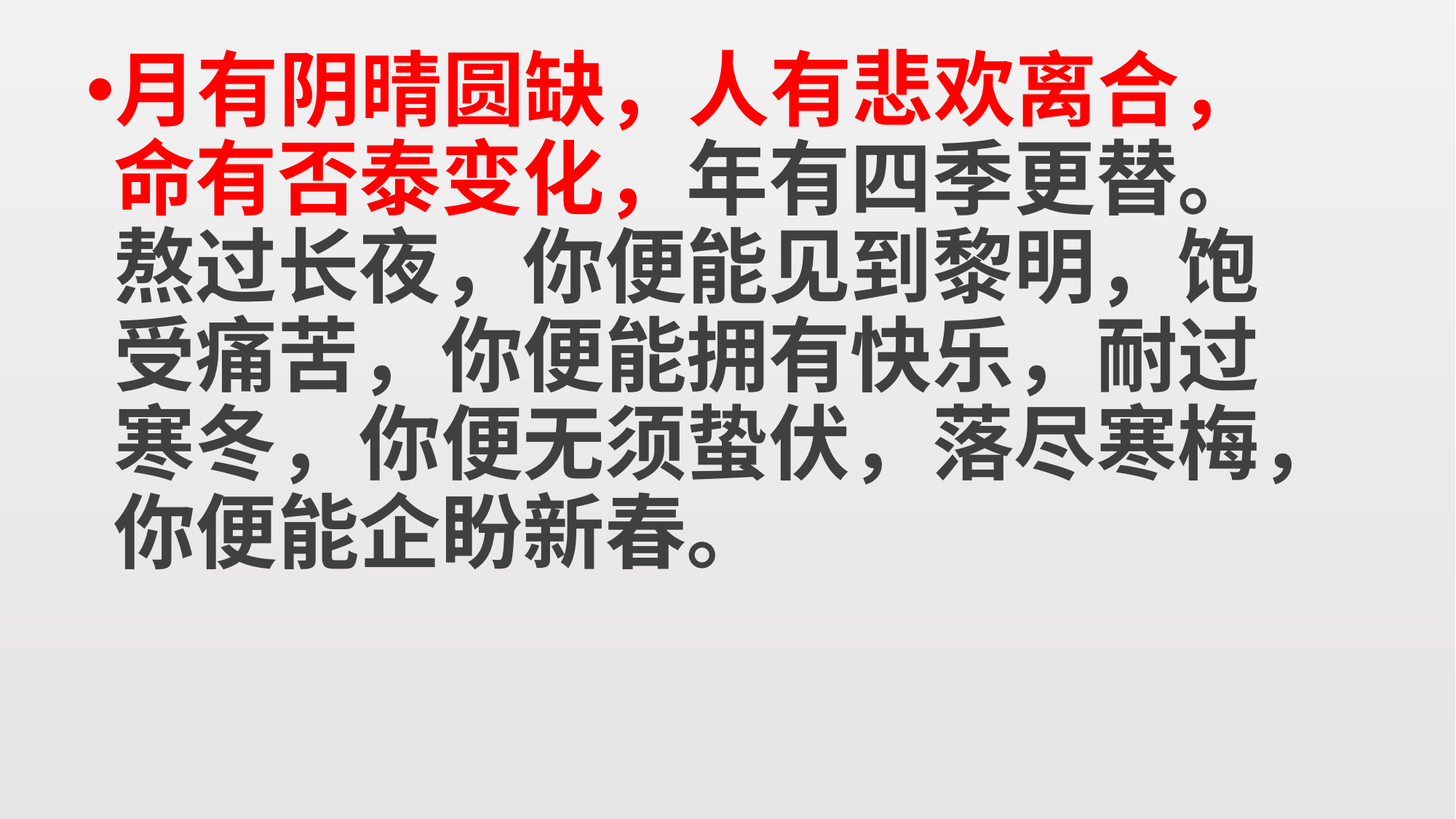

月有阴晴圆缺，人有悲欢离合，命有否泰变化，年有四季更替。熬过长夜，你便能见到黎明，饱受痛苦，你便能拥有快乐，耐过寒冬，你便无须蛰伏，落尽寒梅，你便能企盼新春。